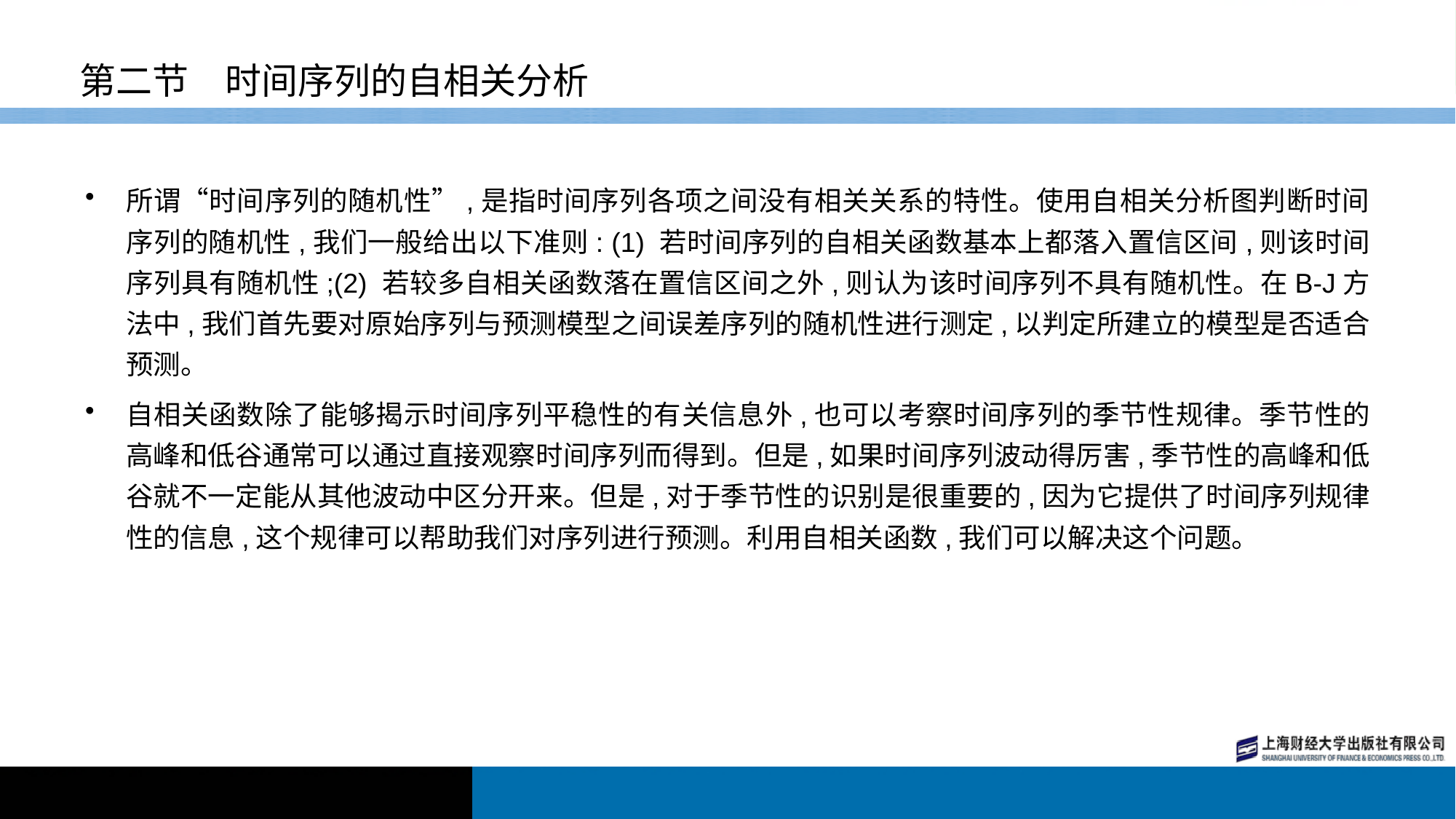

# 第二节　时间序列的自相关分析
所谓“时间序列的随机性”,是指时间序列各项之间没有相关关系的特性。使用自相关分析图判断时间序列的随机性,我们一般给出以下准则: (1) 若时间序列的自相关函数基本上都落入置信区间,则该时间序列具有随机性;(2) 若较多自相关函数落在置信区间之外,则认为该时间序列不具有随机性。在B-J方法中,我们首先要对原始序列与预测模型之间误差序列的随机性进行测定,以判定所建立的模型是否适合预测。
自相关函数除了能够揭示时间序列平稳性的有关信息外,也可以考察时间序列的季节性规律。季节性的高峰和低谷通常可以通过直接观察时间序列而得到。但是,如果时间序列波动得厉害,季节性的高峰和低谷就不一定能从其他波动中区分开来。但是,对于季节性的识别是很重要的,因为它提供了时间序列规律性的信息,这个规律可以帮助我们对序列进行预测。利用自相关函数,我们可以解决这个问题。
9